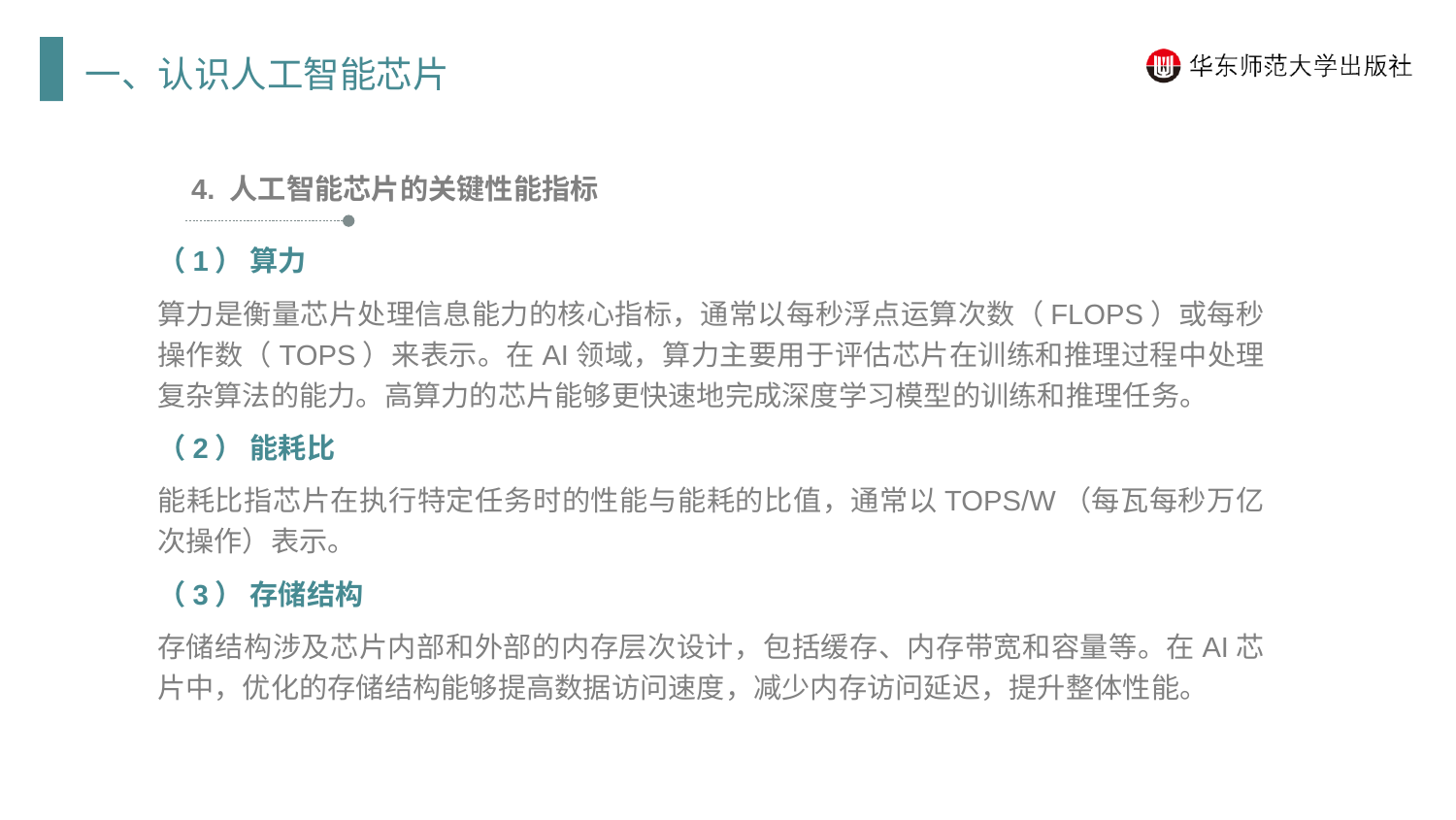

一、认识人工智能芯片
4. 人工智能芯片的关键性能指标
（1） 算力
算力是衡量芯片处理信息能力的核心指标，通常以每秒浮点运算次数（FLOPS）或每秒操作数（TOPS）来表示。在AI领域，算力主要用于评估芯片在训练和推理过程中处理复杂算法的能力。高算力的芯片能够更快速地完成深度学习模型的训练和推理任务。
（2） 能耗比
能耗比指芯片在执行特定任务时的性能与能耗的比值，通常以TOPS/W（每瓦每秒万亿次操作）表示。
（3） 存储结构
存储结构涉及芯片内部和外部的内存层次设计，包括缓存、内存带宽和容量等。在AI芯片中，优化的存储结构能够提高数据访问速度，减少内存访问延迟，提升整体性能。